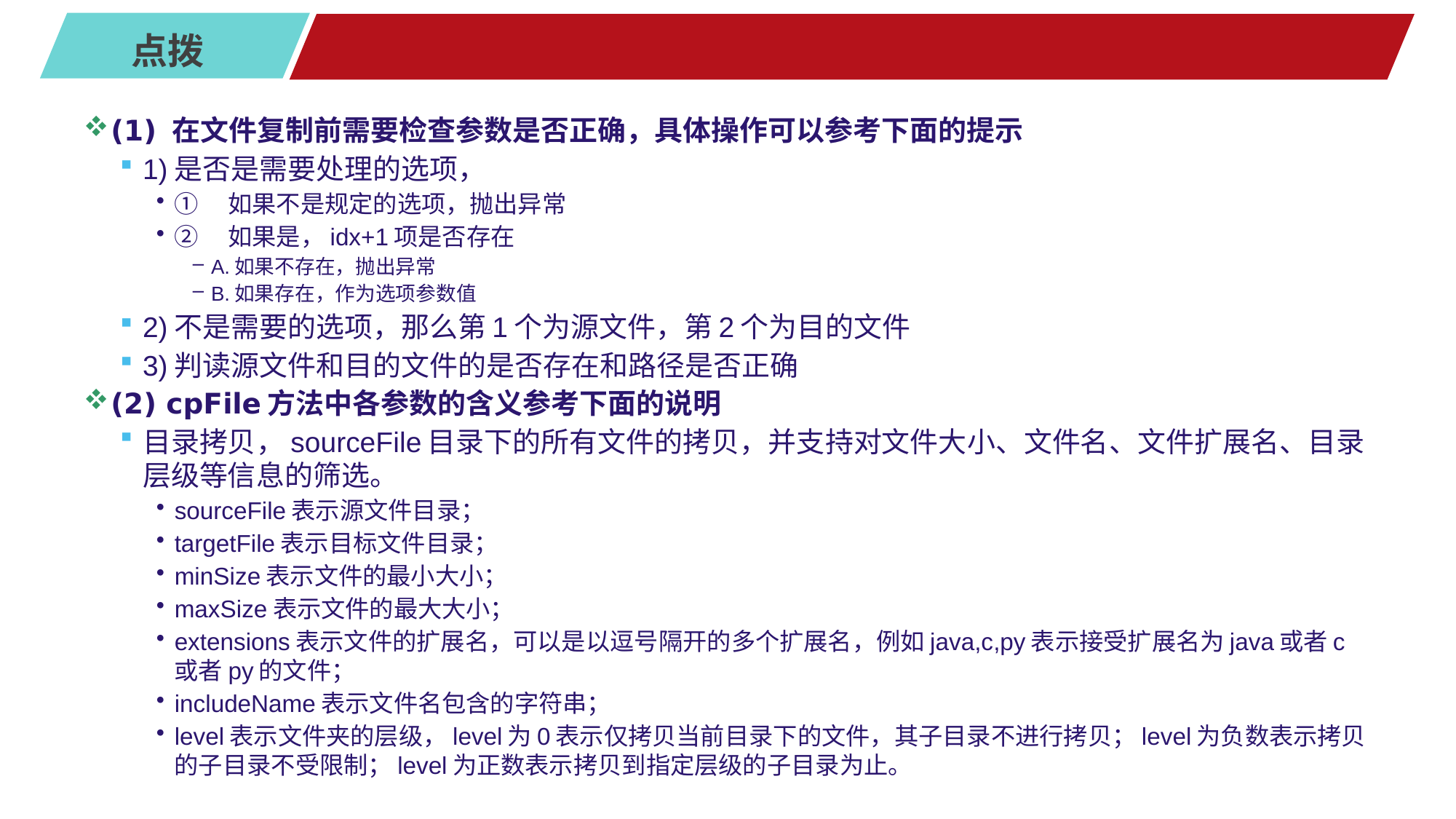

#
(1) 在文件复制前需要检查参数是否正确，具体操作可以参考下面的提示
1)是否是需要处理的选项，
①　如果不是规定的选项，抛出异常
②　如果是，idx+1项是否存在
A.如果不存在，抛出异常
B.如果存在，作为选项参数值
2)不是需要的选项，那么第1个为源文件，第2个为目的文件
3)判读源文件和目的文件的是否存在和路径是否正确
(2) cpFile方法中各参数的含义参考下面的说明
目录拷贝，sourceFile目录下的所有文件的拷贝，并支持对文件大小、文件名、文件扩展名、目录层级等信息的筛选。
sourceFile表示源文件目录；
targetFile表示目标文件目录；
minSize表示文件的最小大小；
maxSize表示文件的最大大小；
extensions表示文件的扩展名，可以是以逗号隔开的多个扩展名，例如java,c,py表示接受扩展名为java或者c或者py的文件；
includeName表示文件名包含的字符串；
level表示文件夹的层级，level为0表示仅拷贝当前目录下的文件，其子目录不进行拷贝；level为负数表示拷贝的子目录不受限制；level为正数表示拷贝到指定层级的子目录为止。